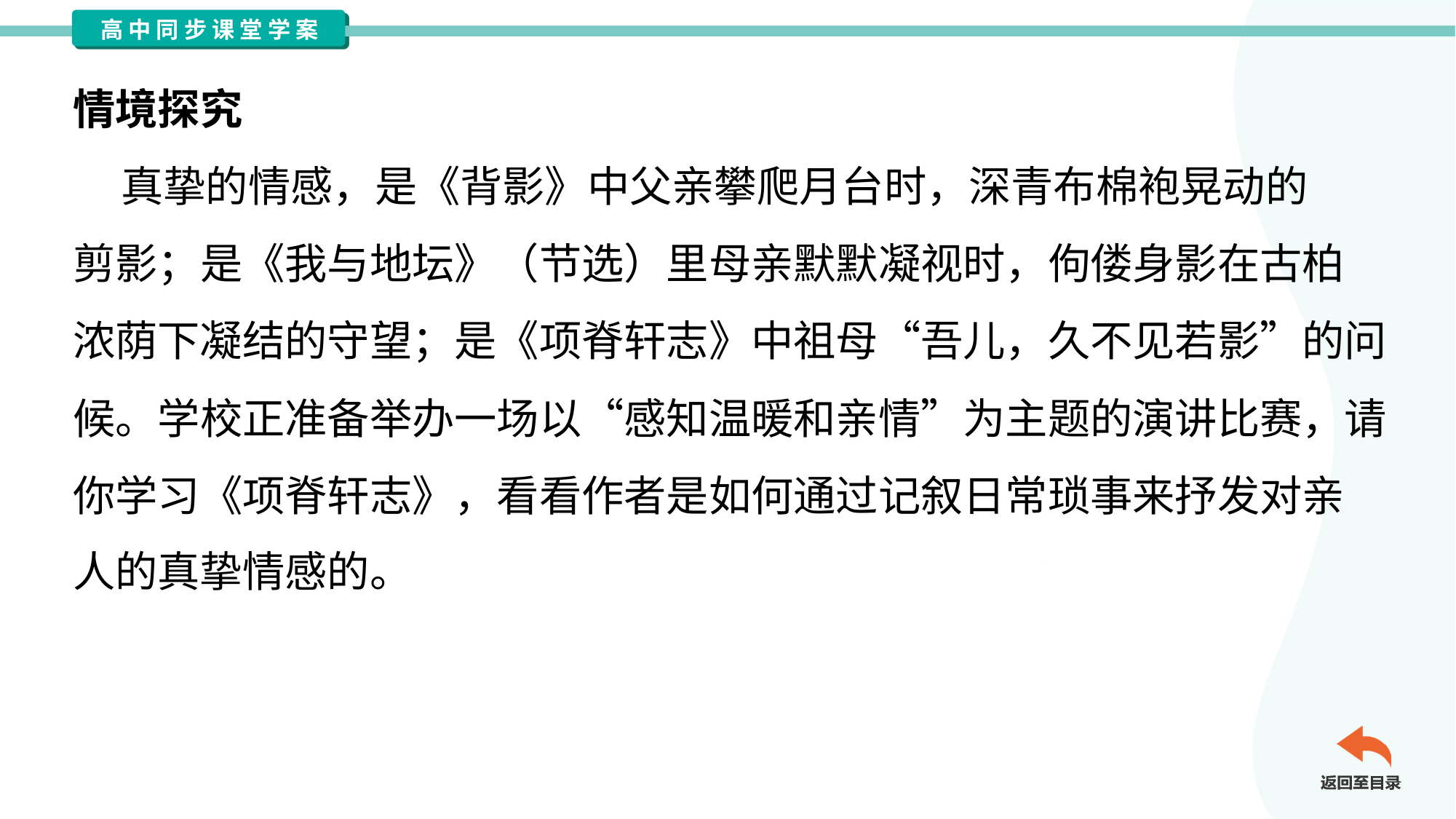

情境探究
    真挚的情感，是《背影》中父亲攀爬月台时，深青布棉袍晃动的
剪影；是《我与地坛》（节选）里母亲默默凝视时，佝偻身影在古柏
浓荫下凝结的守望；是《项脊轩志》中祖母“吾儿，久不见若影”的问
候。学校正准备举办一场以“感知温暖和亲情”为主题的演讲比赛，请
你学习《项脊轩志》，看看作者是如何通过记叙日常琐事来抒发对亲
人的真挚情感的。